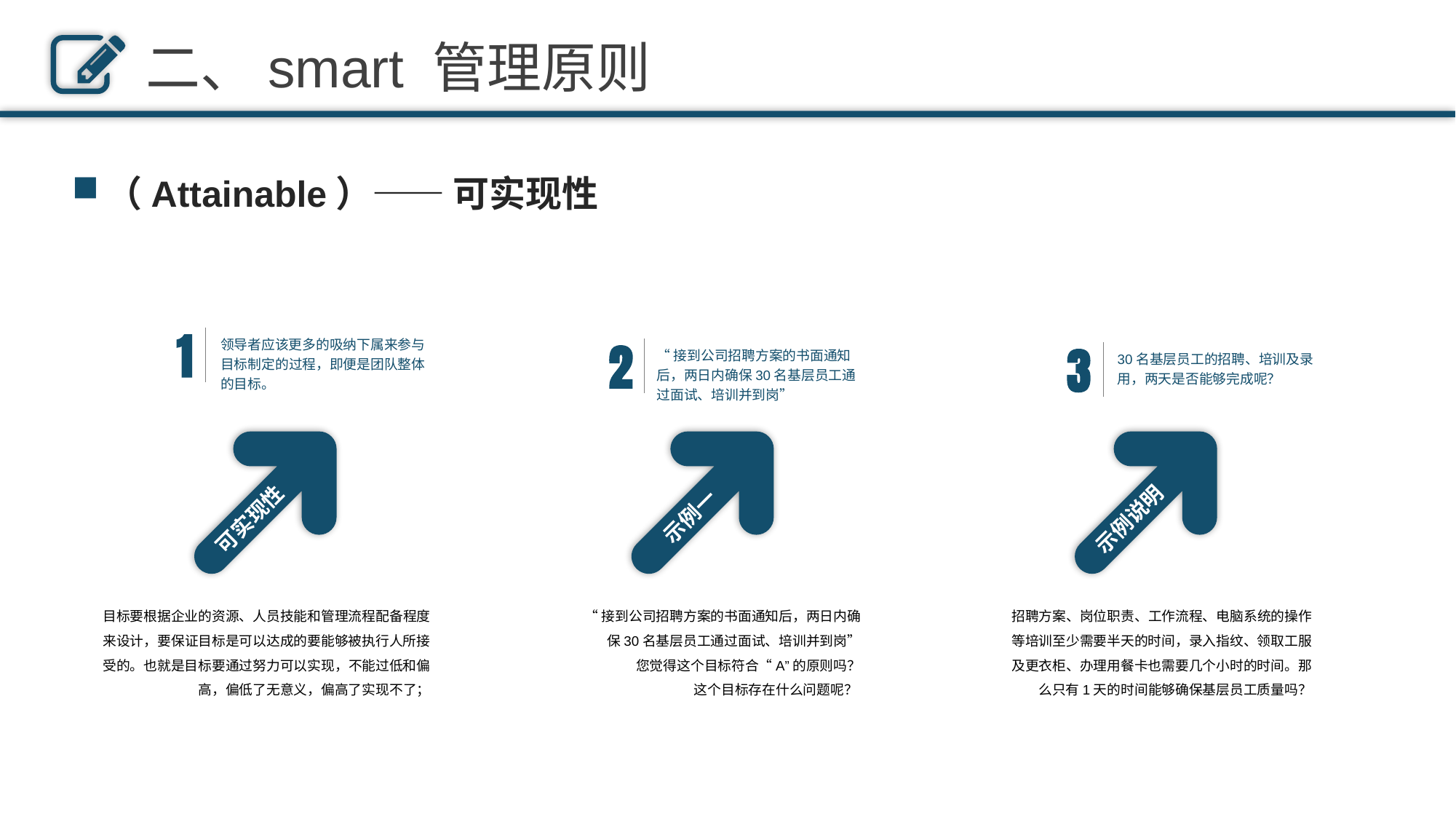

二、smart 管理原则

（Attainable）—— 可实现性
领导者应该更多的吸纳下属来参与目标制定的过程，即便是团队整体的目标。
1
“接到公司招聘方案的书面通知后，两日内确保30名基层员工通过面试、培训并到岗”
2
30名基层员工的招聘、培训及录用，两天是否能够完成呢？
3

可实现性

示例一

示例说明
目标要根据企业的资源、人员技能和管理流程配备程度来设计，要保证目标是可以达成的要能够被执行人所接受的。也就是目标要通过努力可以实现，不能过低和偏高，偏低了无意义，偏高了实现不了；
“接到公司招聘方案的书面通知后，两日内确保30名基层员工通过面试、培训并到岗”
您觉得这个目标符合“A”的原则吗？
这个目标存在什么问题呢？
招聘方案、岗位职责、工作流程、电脑系统的操作等培训至少需要半天的时间，录入指纹、领取工服及更衣柜、办理用餐卡也需要几个小时的时间。那么只有1天的时间能够确保基层员工质量吗？